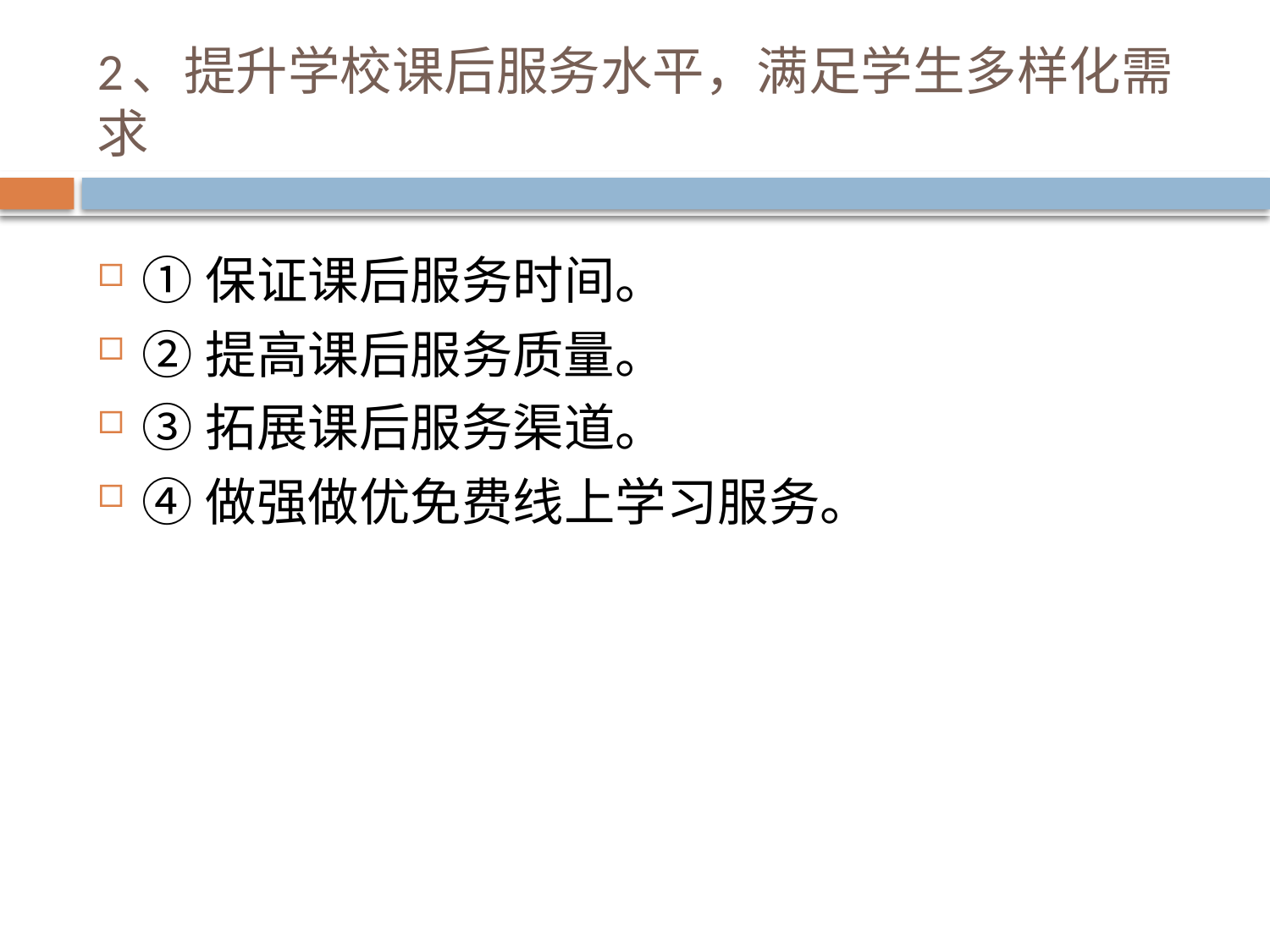

# 2、提升学校课后服务水平，满足学生多样化需求
①保证课后服务时间。
②提高课后服务质量。
③拓展课后服务渠道。
④做强做优免费线上学习服务。